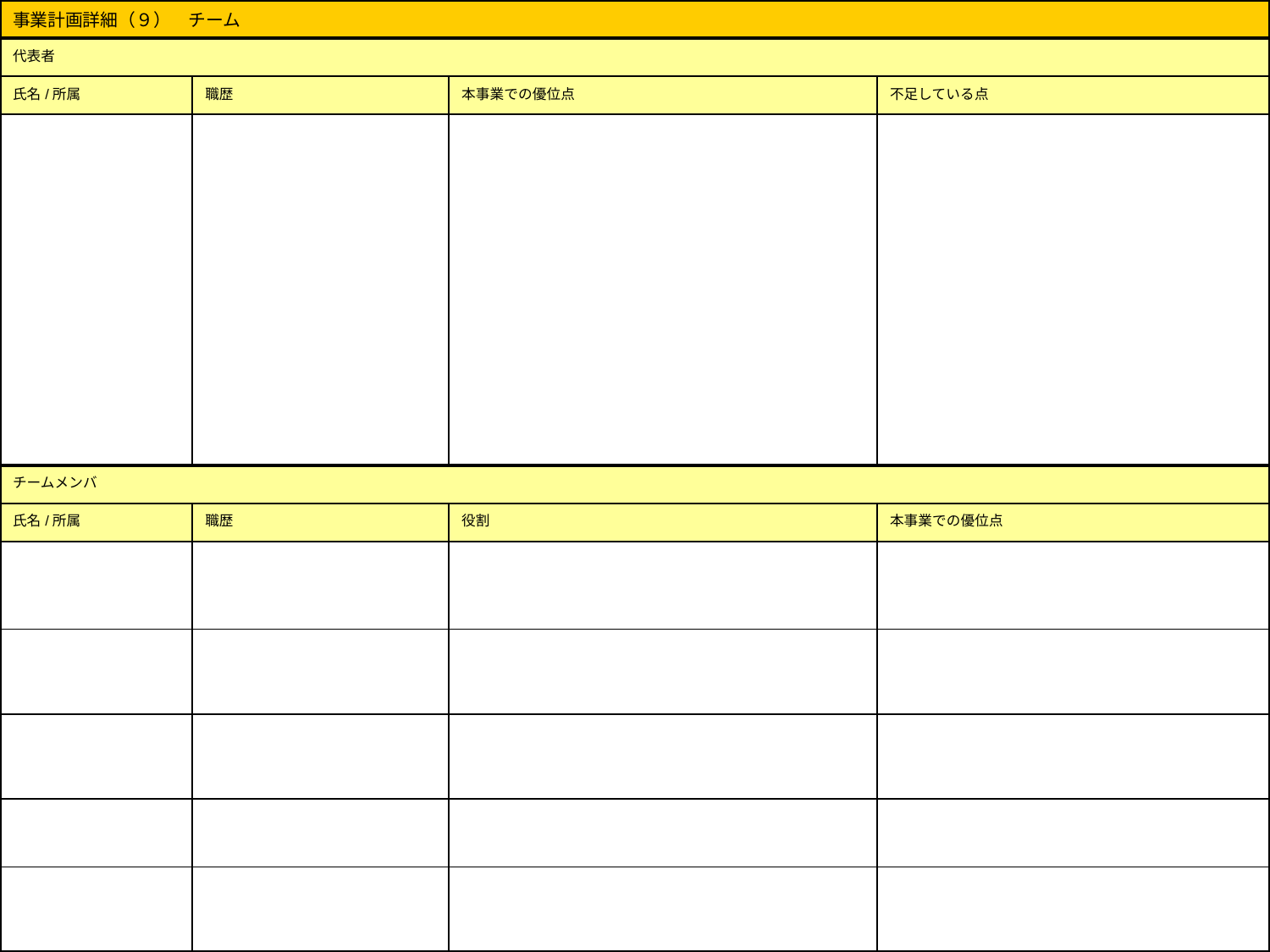

| 事業計画詳細（９）　チーム |  |  |  |
| --- | --- | --- | --- |
| 代表者 |  |  |  |
| 氏名/所属 | 職歴 | 本事業での優位点 | 不足している点 |
|  |  |  |  |
| チームメンバ |  |  |  |
| 氏名/所属 | 職歴 | 役割 | 本事業での優位点 |
|  |  |  |  |
|  |  |  |  |
|  |  |  |  |
|  |  |  |  |
|  |  |  |  |
(C)NVD株式会社
15